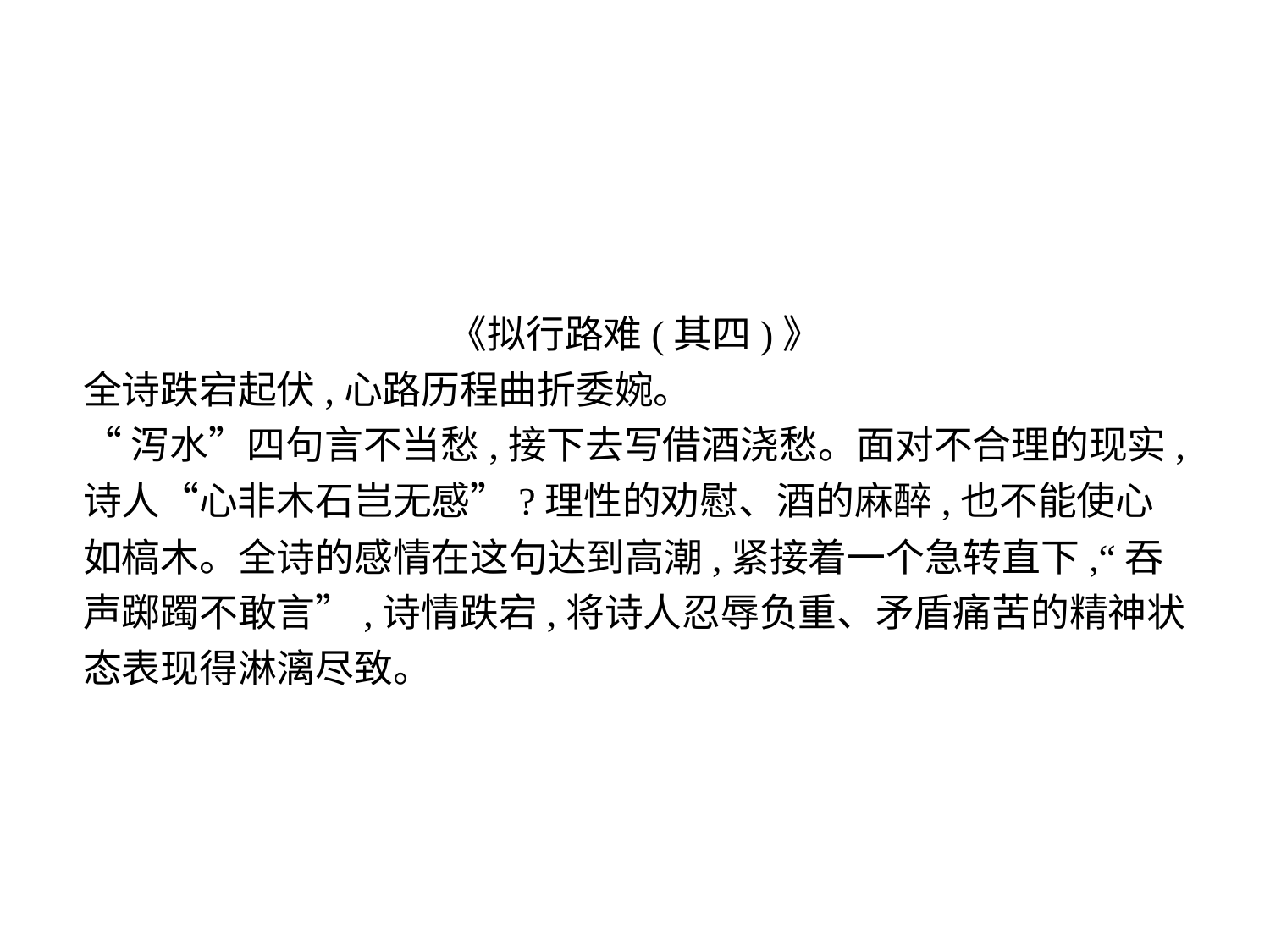

《拟行路难(其四)》
全诗跌宕起伏,心路历程曲折委婉。
“泻水”四句言不当愁,接下去写借酒浇愁。面对不合理的现实,诗人“心非木石岂无感”?理性的劝慰、酒的麻醉,也不能使心如槁木。全诗的感情在这句达到高潮,紧接着一个急转直下,“吞声踯躅不敢言”,诗情跌宕,将诗人忍辱负重、矛盾痛苦的精神状态表现得淋漓尽致。